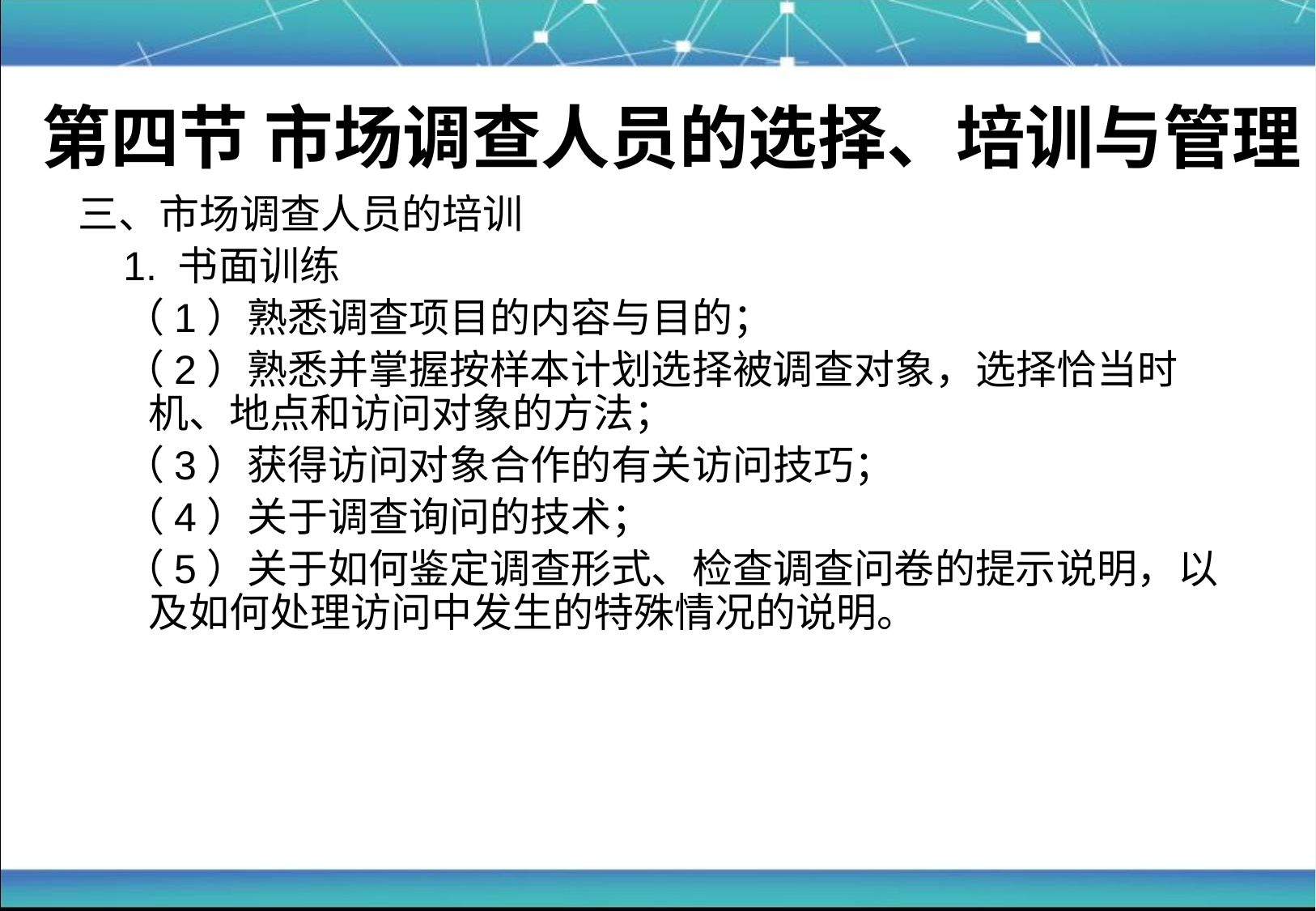

# 第四节 市场调查人员的选择、培训与管理
三、市场调查人员的培训
    1. 书面训练
    （1）熟悉调查项目的内容与目的；
    （2）熟悉并掌握按样本计划选择被调查对象，选择恰当时机、地点和访问对象的方法；
    （3）获得访问对象合作的有关访问技巧；
    （4）关于调查询问的技术；
    （5）关于如何鉴定调查形式、检查调查问卷的提示说明，以及如何处理访问中发生的特殊情况的说明。